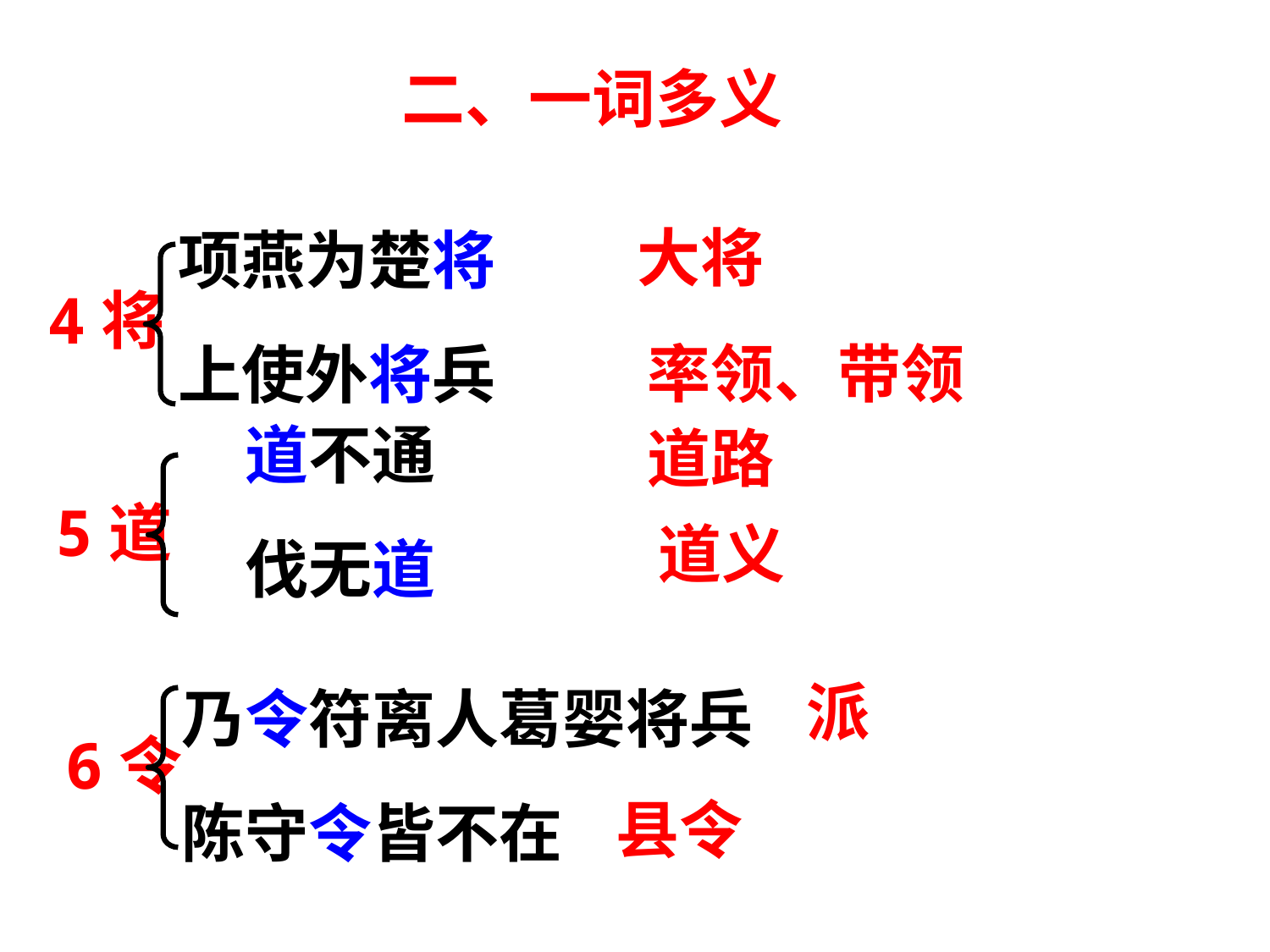

二、一词多义
项燕为楚将
上使外将兵
大将

4将
率领、带领
道不通
伐无道
道路

5道
道义
乃令符离人葛婴将兵
陈守令皆不在
派

6令
县令